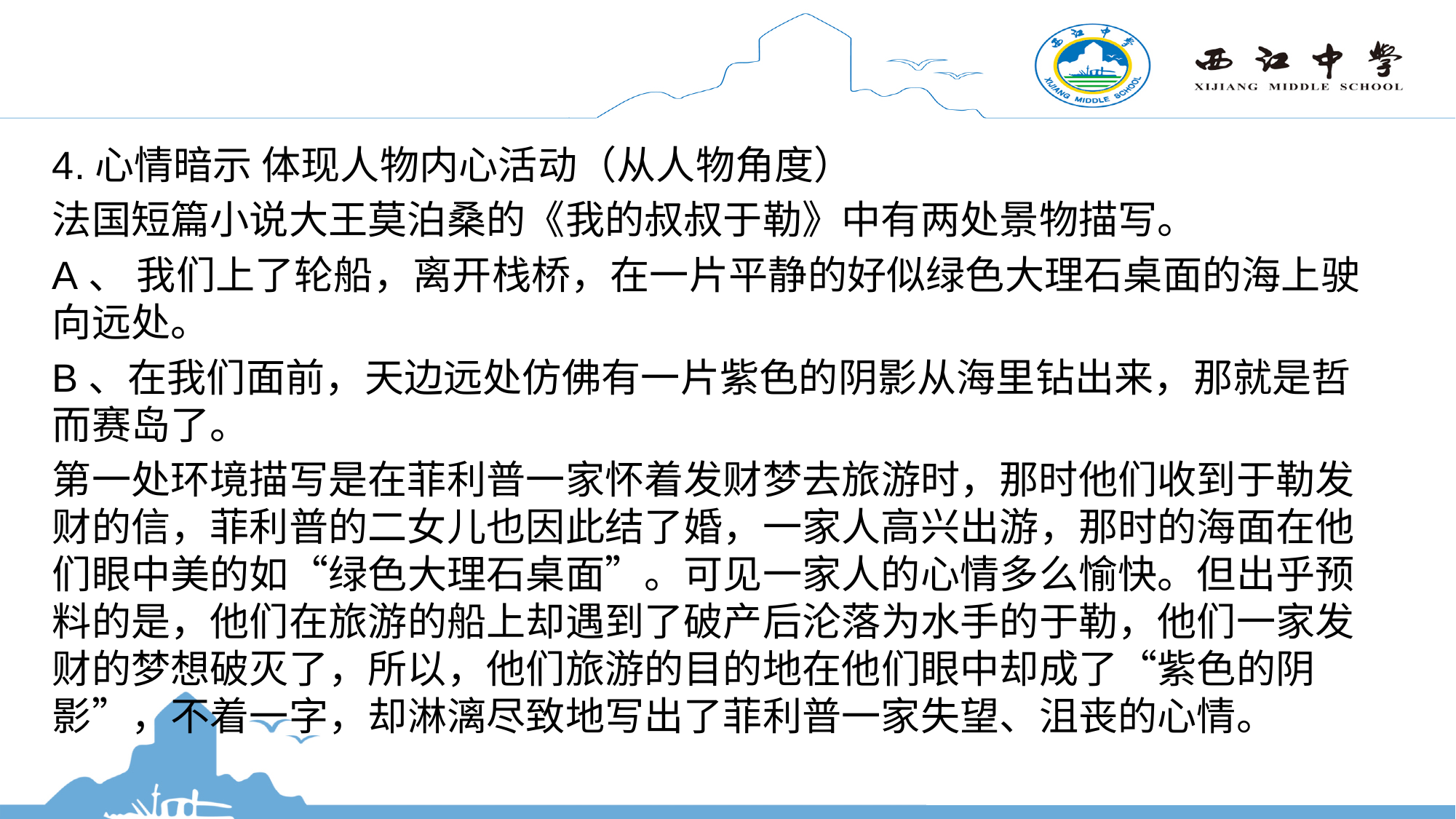

#
4.心情暗示 体现人物内心活动（从人物角度）
法国短篇小说大王莫泊桑的《我的叔叔于勒》中有两处景物描写。
A、 我们上了轮船，离开栈桥，在一片平静的好似绿色大理石桌面的海上驶向远处。
B、在我们面前，天边远处仿佛有一片紫色的阴影从海里钻出来，那就是哲而赛岛了。
第一处环境描写是在菲利普一家怀着发财梦去旅游时，那时他们收到于勒发财的信，菲利普的二女儿也因此结了婚，一家人高兴出游，那时的海面在他们眼中美的如“绿色大理石桌面”。可见一家人的心情多么愉快。但出乎预料的是，他们在旅游的船上却遇到了破产后沦落为水手的于勒，他们一家发财的梦想破灭了，所以，他们旅游的目的地在他们眼中却成了“紫色的阴影”，不着一字，却淋漓尽致地写出了菲利普一家失望、沮丧的心情。